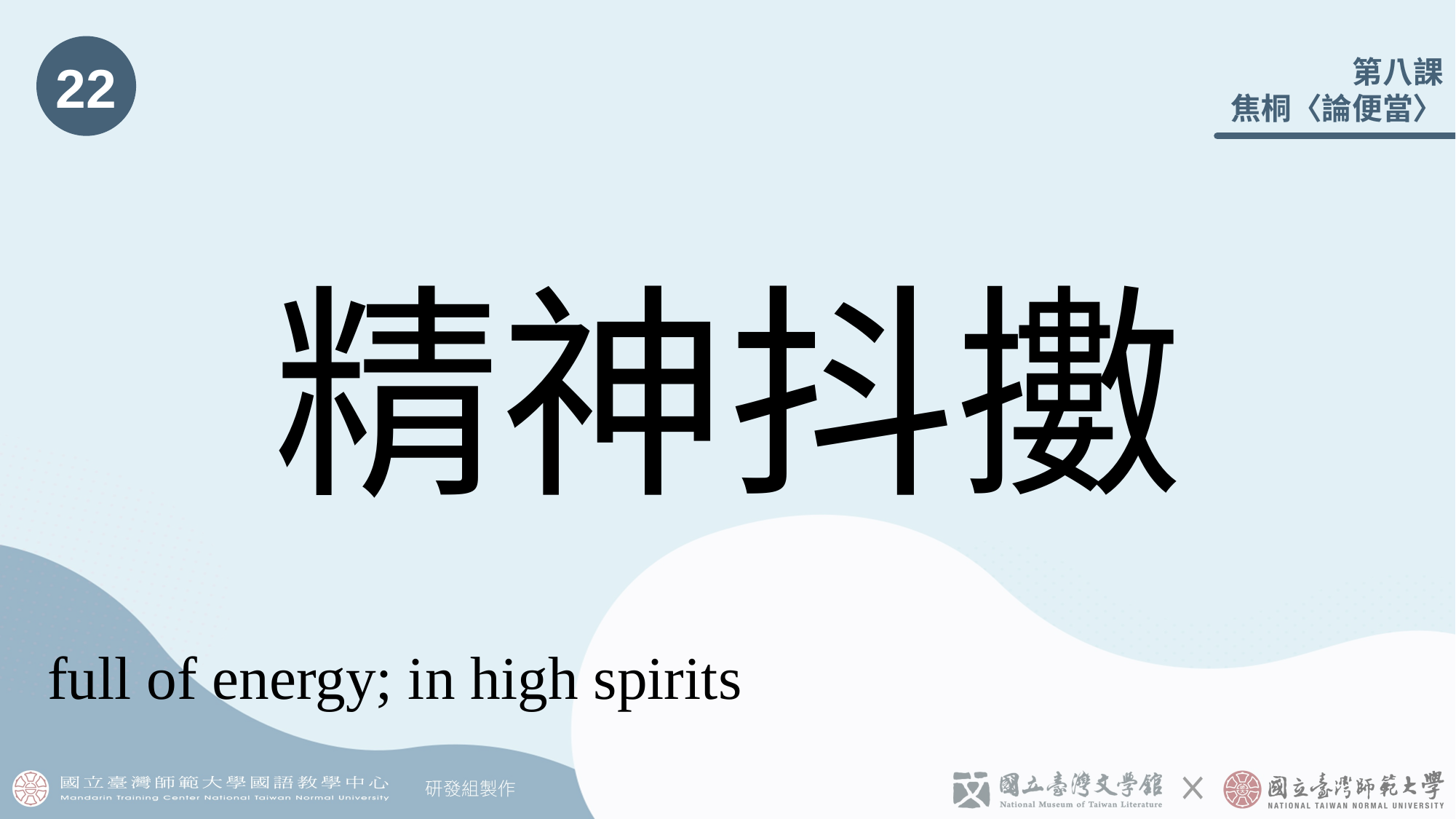

22
# 精神抖擻
full of energy; in high spirits